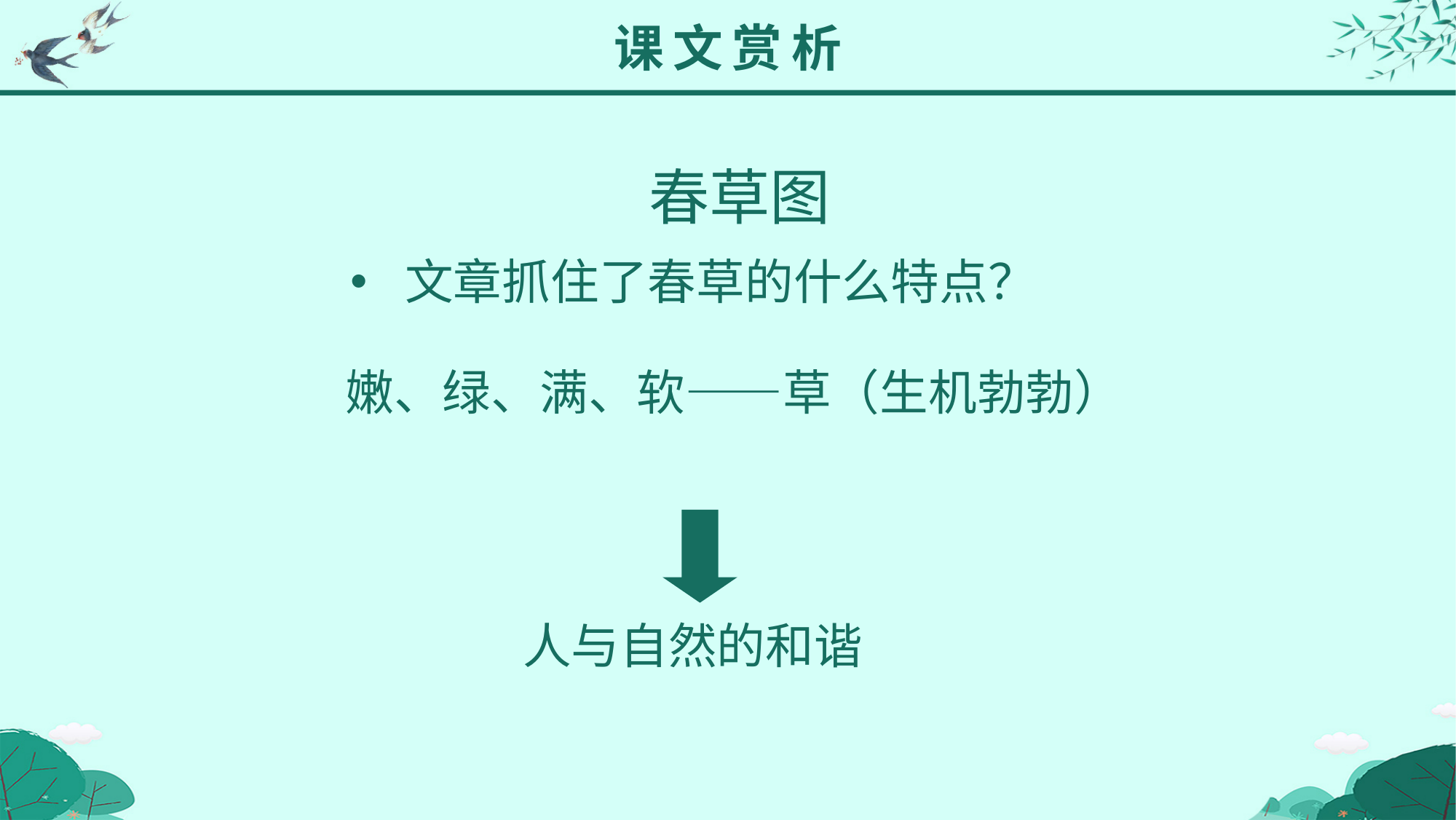

课文赏析

春草图
文章抓住了春草的什么特点？
嫩、绿、满、软——草（生机勃勃）

人与自然的和谐